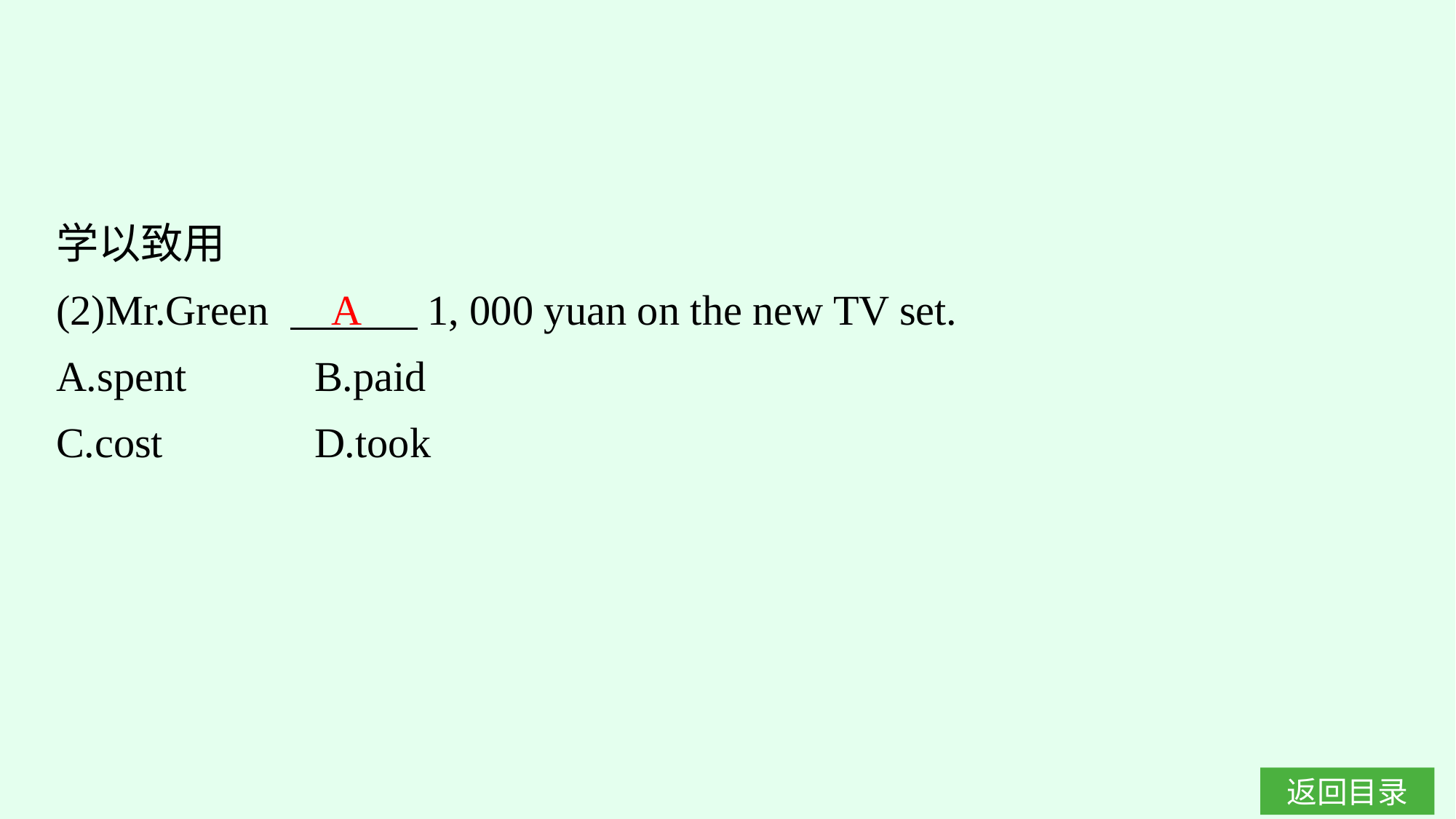

学以致用
(2)Mr.Green 　　　1, 000 yuan on the new TV set.
A.spent		B.paid
C.cost		D.took
A